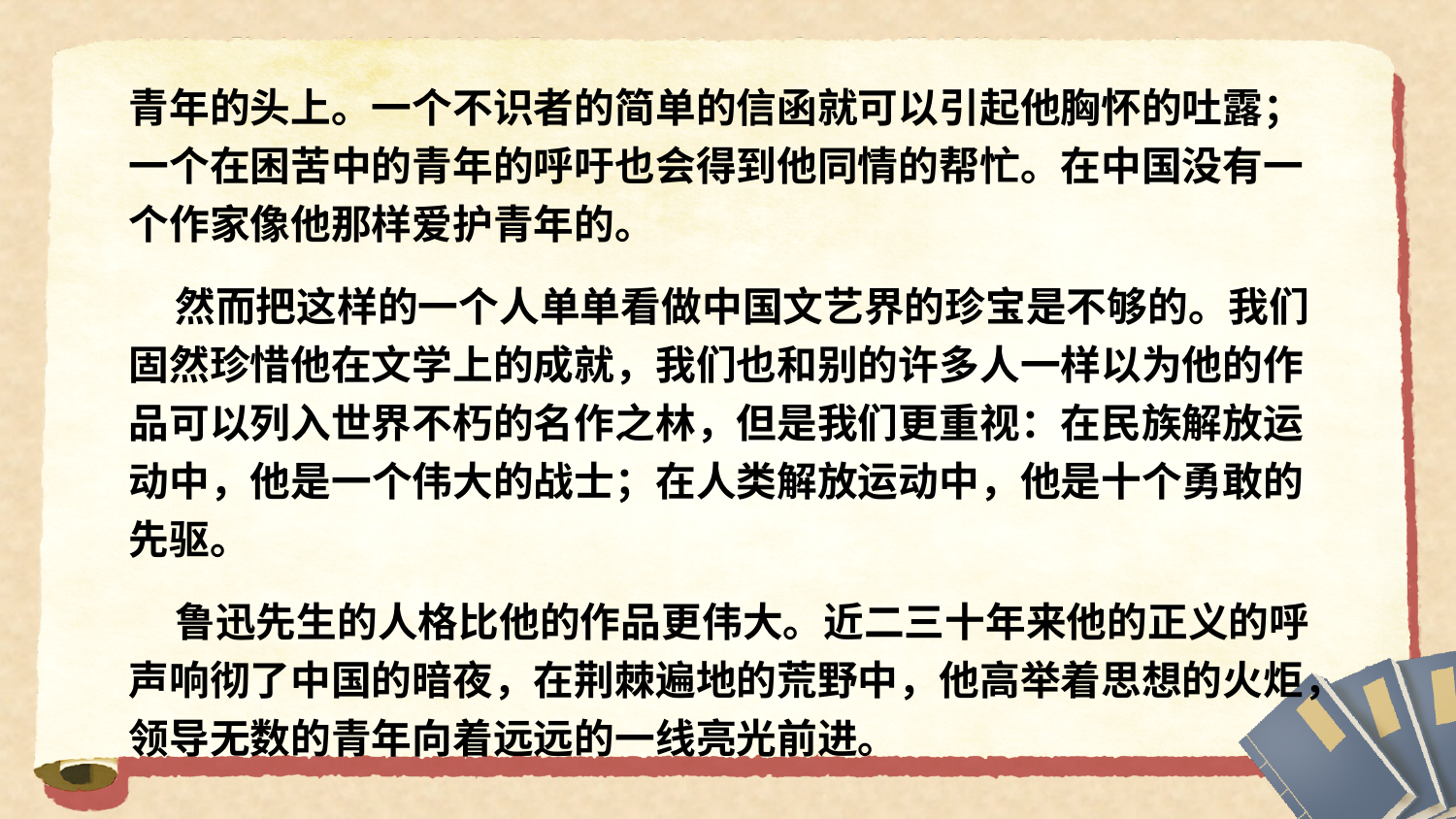

青年的头上。一个不识者的简单的信函就可以引起他胸怀的吐露；一个在困苦中的青年的呼吁也会得到他同情的帮忙。在中国没有一个作家像他那样爱护青年的。
    然而把这样的一个人单单看做中国文艺界的珍宝是不够的。我们固然珍惜他在文学上的成就，我们也和别的许多人一样以为他的作品可以列入世界不朽的名作之林，但是我们更重视：在民族解放运动中，他是一个伟大的战士；在人类解放运动中，他是十个勇敢的先驱。
    鲁迅先生的人格比他的作品更伟大。近二三十年来他的正义的呼声响彻了中国的暗夜，在荆棘遍地的荒野中，他高举着思想的火炬，领导无数的青年向着远远的一线亮光前进。